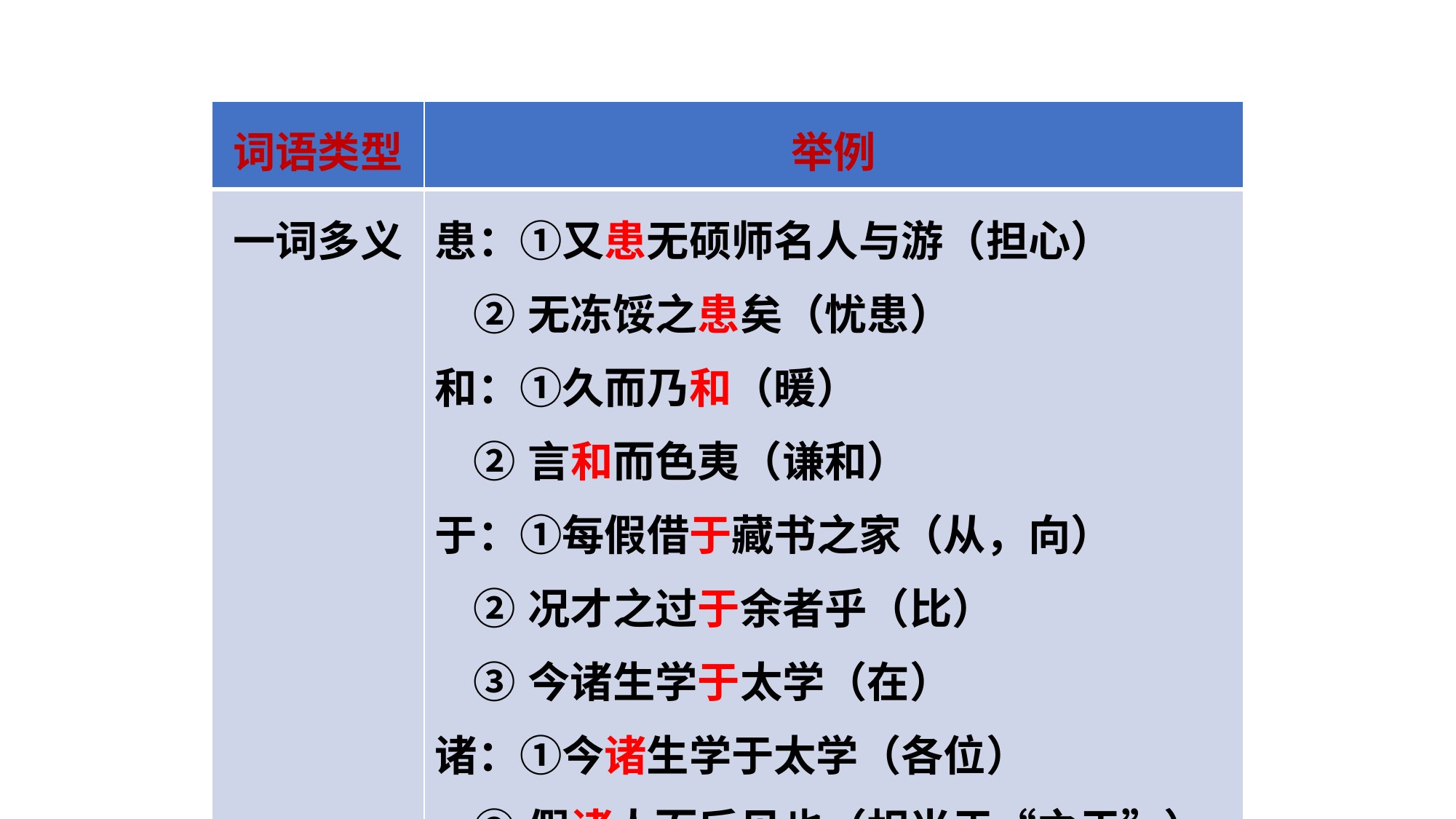

| 词语类型 | 举例 |
| --- | --- |
| 一词多义 | 患：①又患无硕师名人与游（担心） ②无冻馁之患矣（忧患） 和：①久而乃和（暖） ②言和而色夷（谦和） 于：①每假借于藏书之家（从，向） ②况才之过于余者乎（比） ③今诸生学于太学（在） 诸：①今诸生学于太学（各位） ②假诸人而后见也（相当于“之于”） |